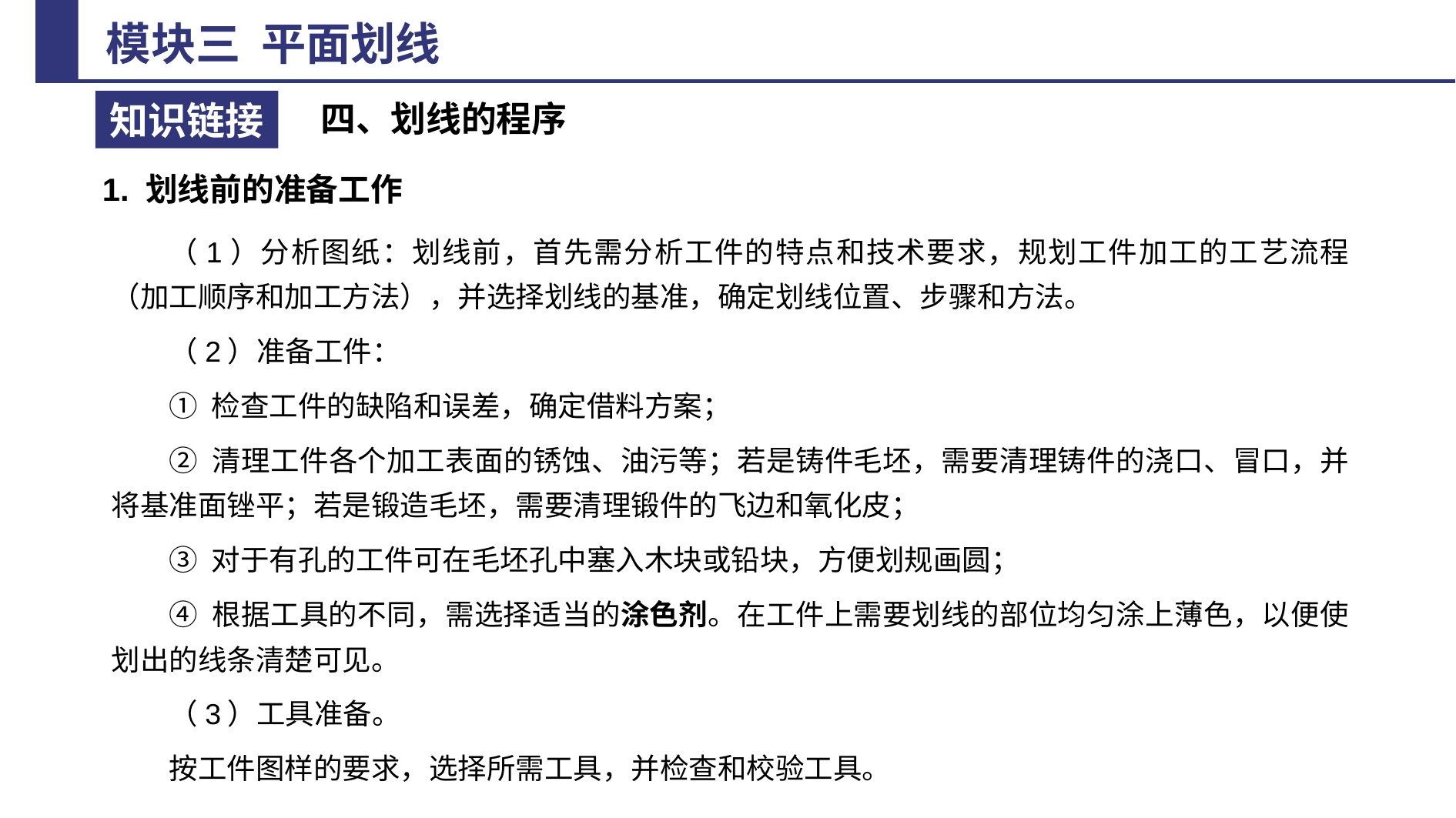

四、划线的程序
1. 划线前的准备工作
（1）分析图纸：划线前，首先需分析工件的特点和技术要求，规划工件加工的工艺流程（加工顺序和加工方法），并选择划线的基准，确定划线位置、步骤和方法。
（2）准备工件：
① 检查工件的缺陷和误差，确定借料方案；
② 清理工件各个加工表面的锈蚀、油污等；若是铸件毛坯，需要清理铸件的浇口、冒口，并将基准面锉平；若是锻造毛坯，需要清理锻件的飞边和氧化皮；
③ 对于有孔的工件可在毛坯孔中塞入木块或铅块，方便划规画圆；
④ 根据工具的不同，需选择适当的涂色剂。在工件上需要划线的部位均匀涂上薄色，以便使划出的线条清楚可见。
（3）工具准备。
按工件图样的要求，选择所需工具，并检查和校验工具。